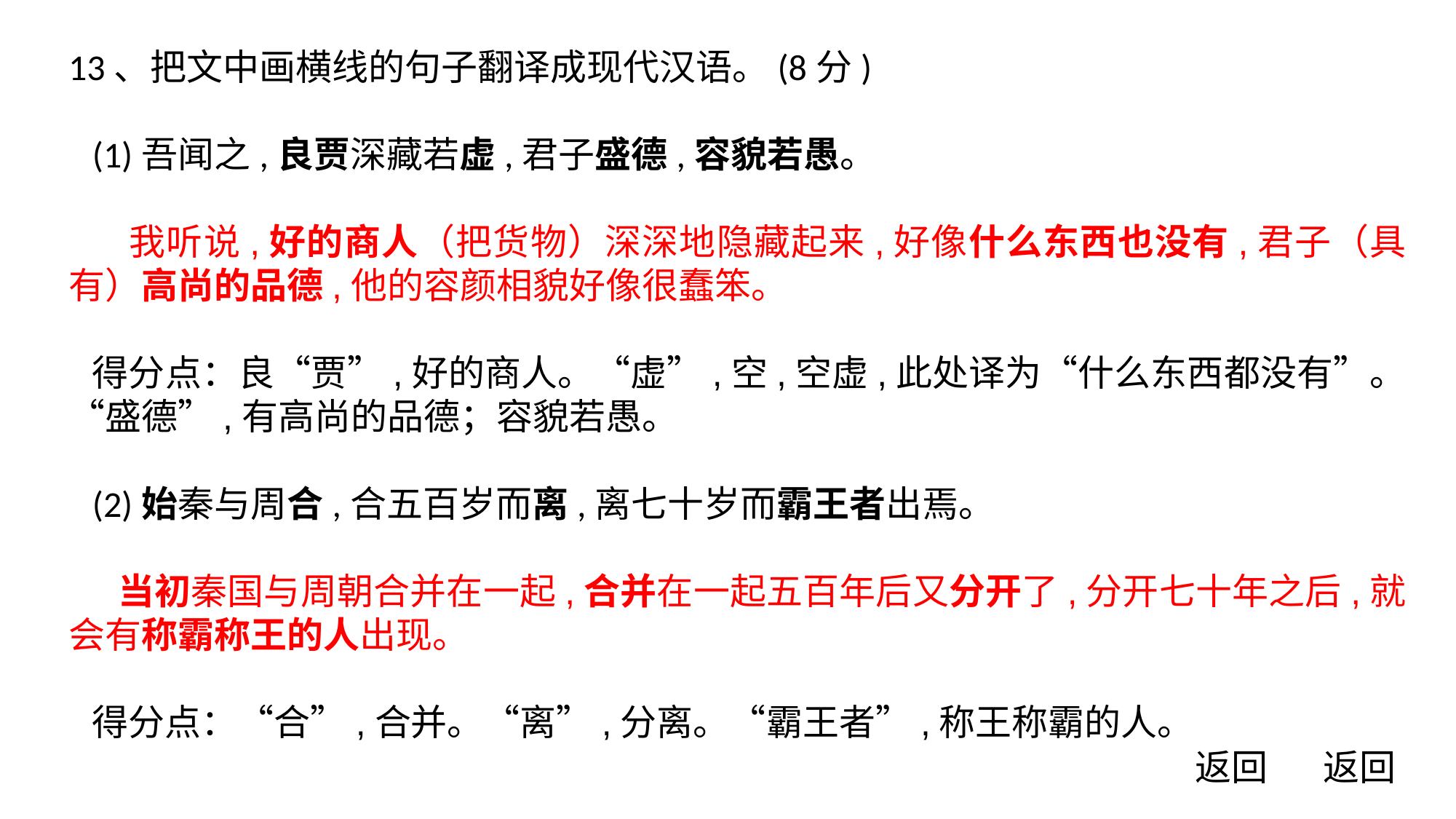

13、把文中画横线的句子翻译成现代汉语。(8分)

(1)吾闻之,良贾深藏若虚,君子盛德,容貌若愚。

   我听说,好的商人（把货物）深深地隐藏起来,好像什么东西也没有,君子（具有）高尚的品德,他的容颜相貌好像很蠢笨。

得分点：良“贾”,好的商人。“虚”,空,空虚,此处译为“什么东西都没有”。“盛德”,有高尚的品德；容貌若愚。

(2)始秦与周合,合五百岁而离,离七十岁而霸王者出焉。

  当初秦国与周朝合并在一起,合并在一起五百年后又分开了,分开七十年之后,就会有称霸称王的人出现。

得分点：“合”,合并。“离”,分离。“霸王者”,称王称霸的人。
返回
返回